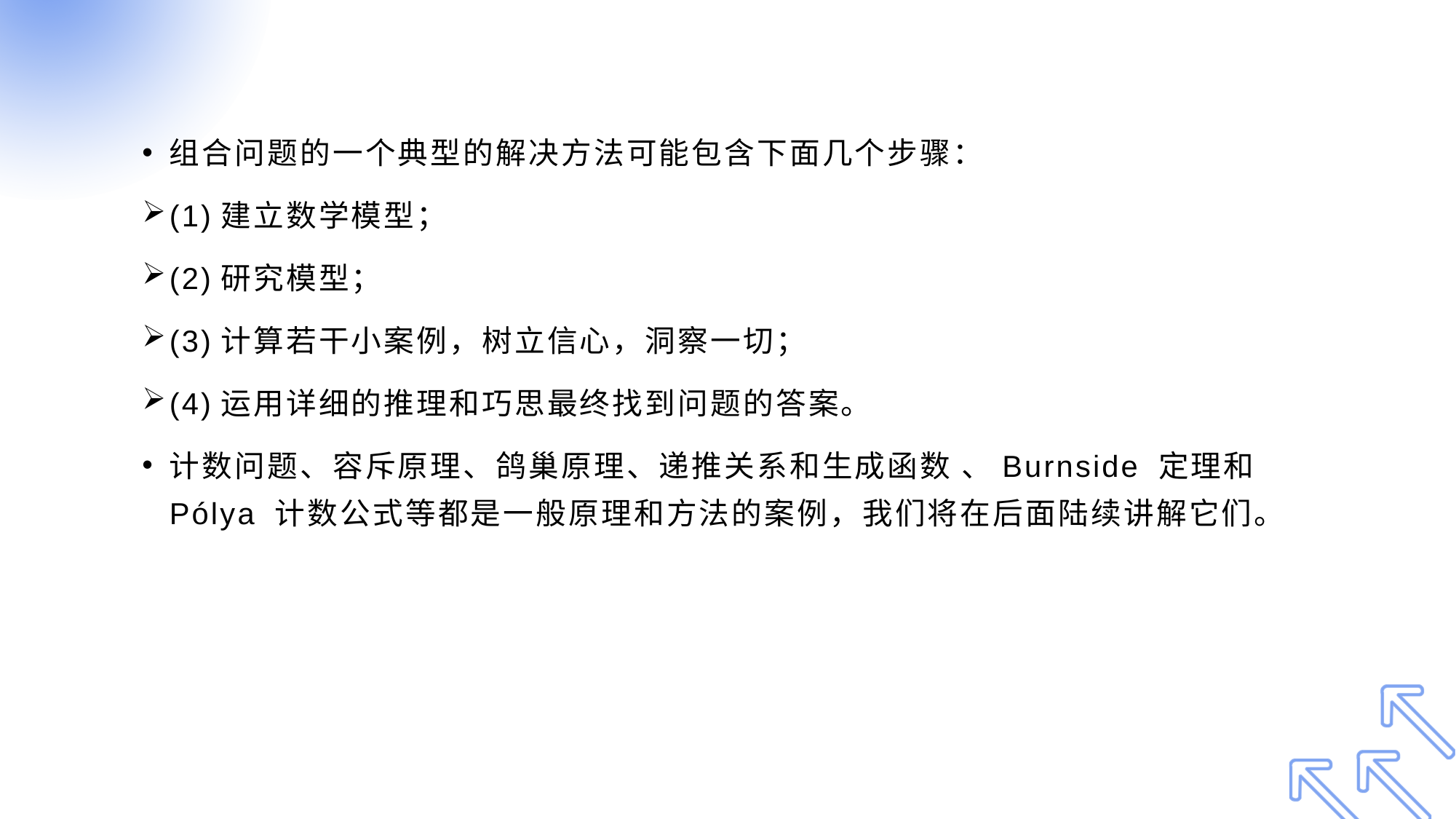

组合问题的一个典型的解决方法可能包含下面几个步骤：
(1)建立数学模型；
(2)研究模型；
(3)计算若干小案例，树立信心，洞察一切；
(4)运用详细的推理和巧思最终找到问题的答案。
计数问题、容斥原理、鸽巢原理、递推关系和生成函数 、Burnside 定理和Pólya 计数公式等都是一般原理和方法的案例，我们将在后面陆续讲解它们。